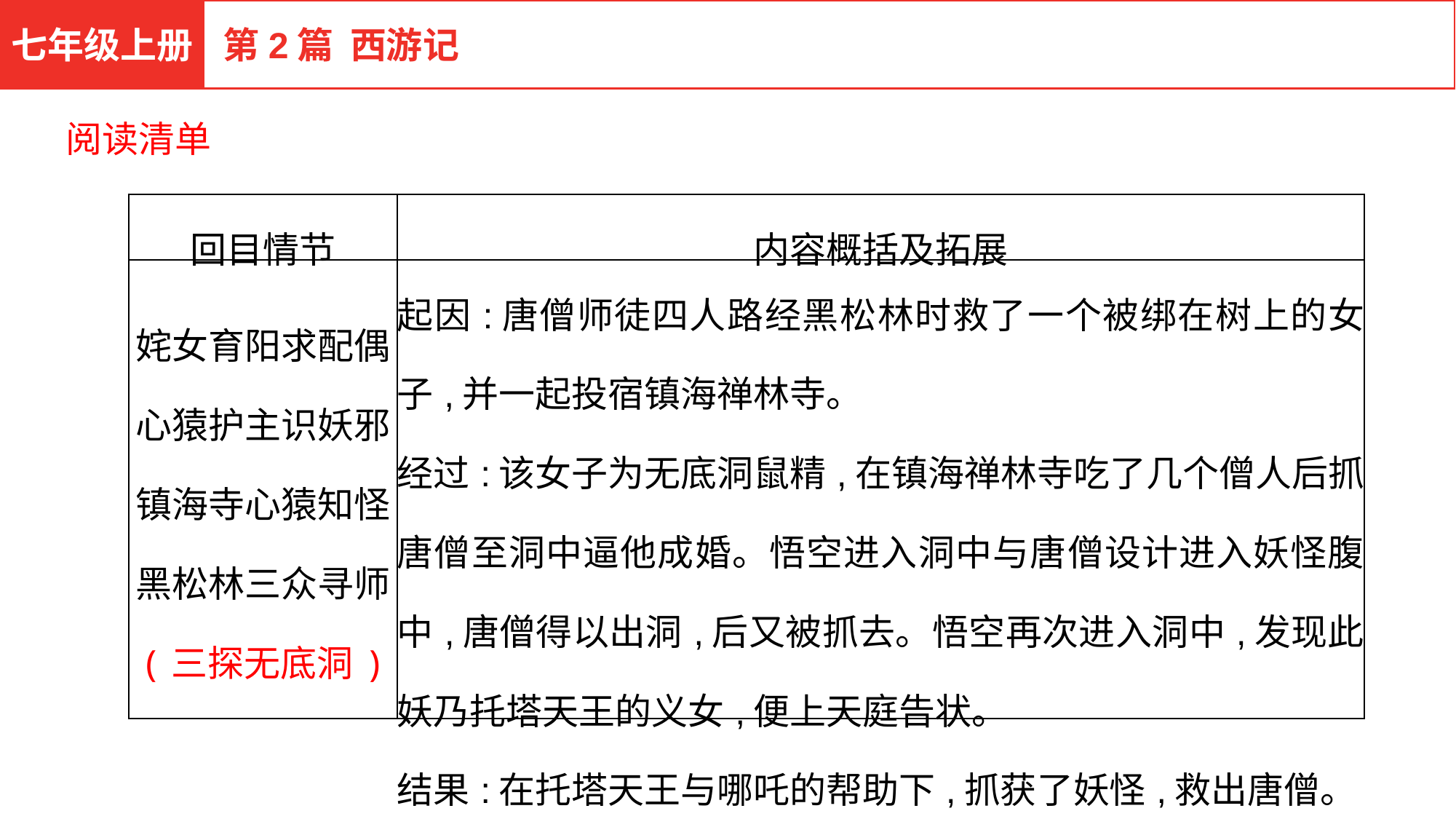

七年级上册
第2篇  西游记
阅读清单
| 回目情节 | 内容概括及拓展 |
| --- | --- |
| 姹女育阳求配偶 心猿护主识妖邪 镇海寺心猿知怪 黑松林三众寻师 (三探无底洞) | 起因:唐僧师徒四人路经黑松林时救了一个被绑在树上的女子,并一起投宿镇海禅林寺。 经过:该女子为无底洞鼠精,在镇海禅林寺吃了几个僧人后抓唐僧至洞中逼他成婚。悟空进入洞中与唐僧设计进入妖怪腹中,唐僧得以出洞,后又被抓去。悟空再次进入洞中,发现此妖乃托塔天王的义女,便上天庭告状。 结果:在托塔天王与哪吒的帮助下,抓获了妖怪,救出唐僧。 |